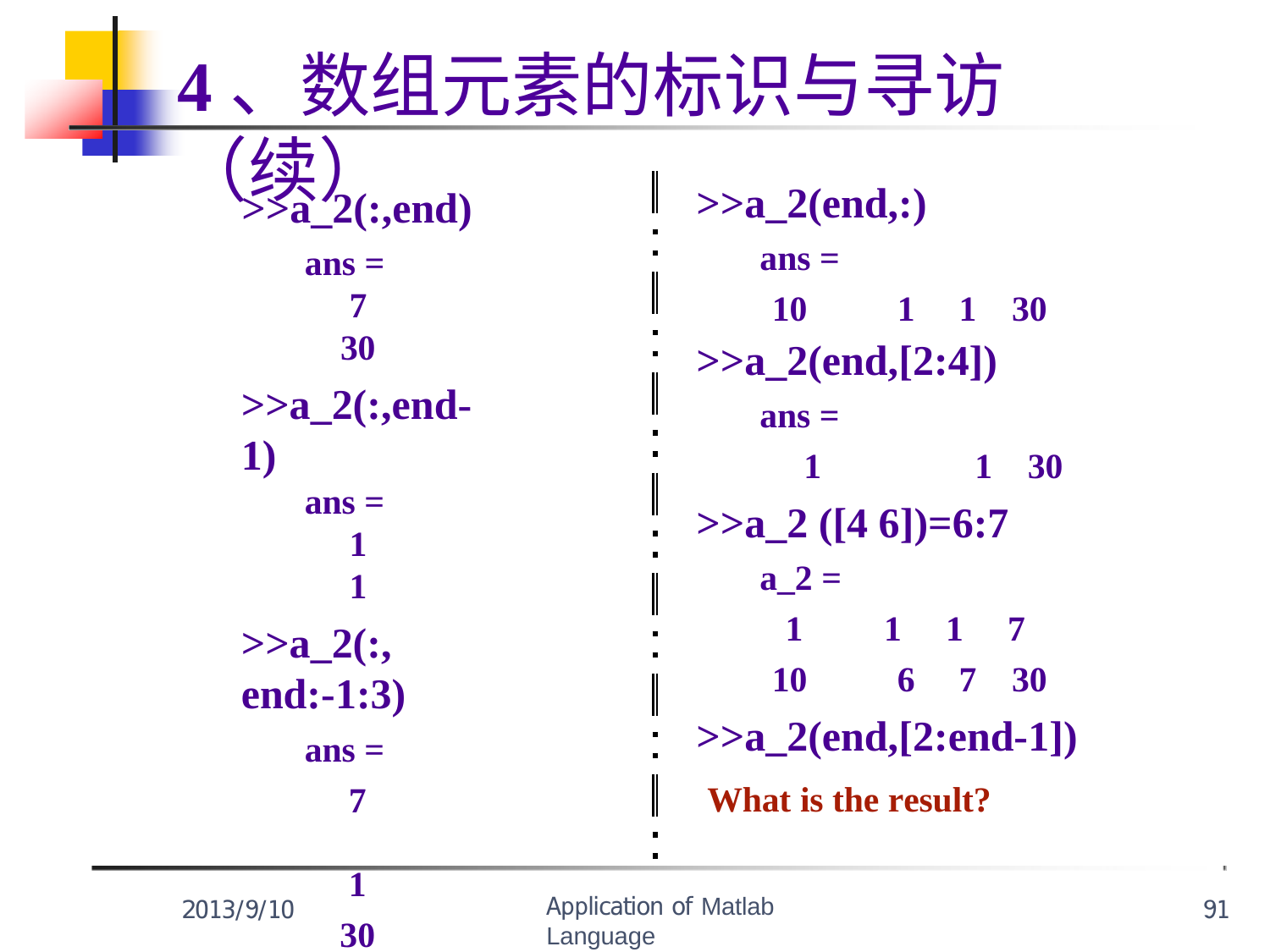

# 4、数组元素的标识与寻访 （续）

>>a_2(end,:)
ans =
10	1	1	30
>>a_2(end,[2:4])
ans =
1	1	30

>>a_2 ([4 6])=6:7
a_2 =
1	1	1	7
10	6	7	30

>>a_2(end,[2:end-1])

What is the result?
>>a_2(:,end)
ans =
7
30

>>a_2(:,end-1)
ans =
1
1

>>a_2(:, end:-1:3)
ans =
7	1
30	1

Application of Matlab Language
2013/9/10
91